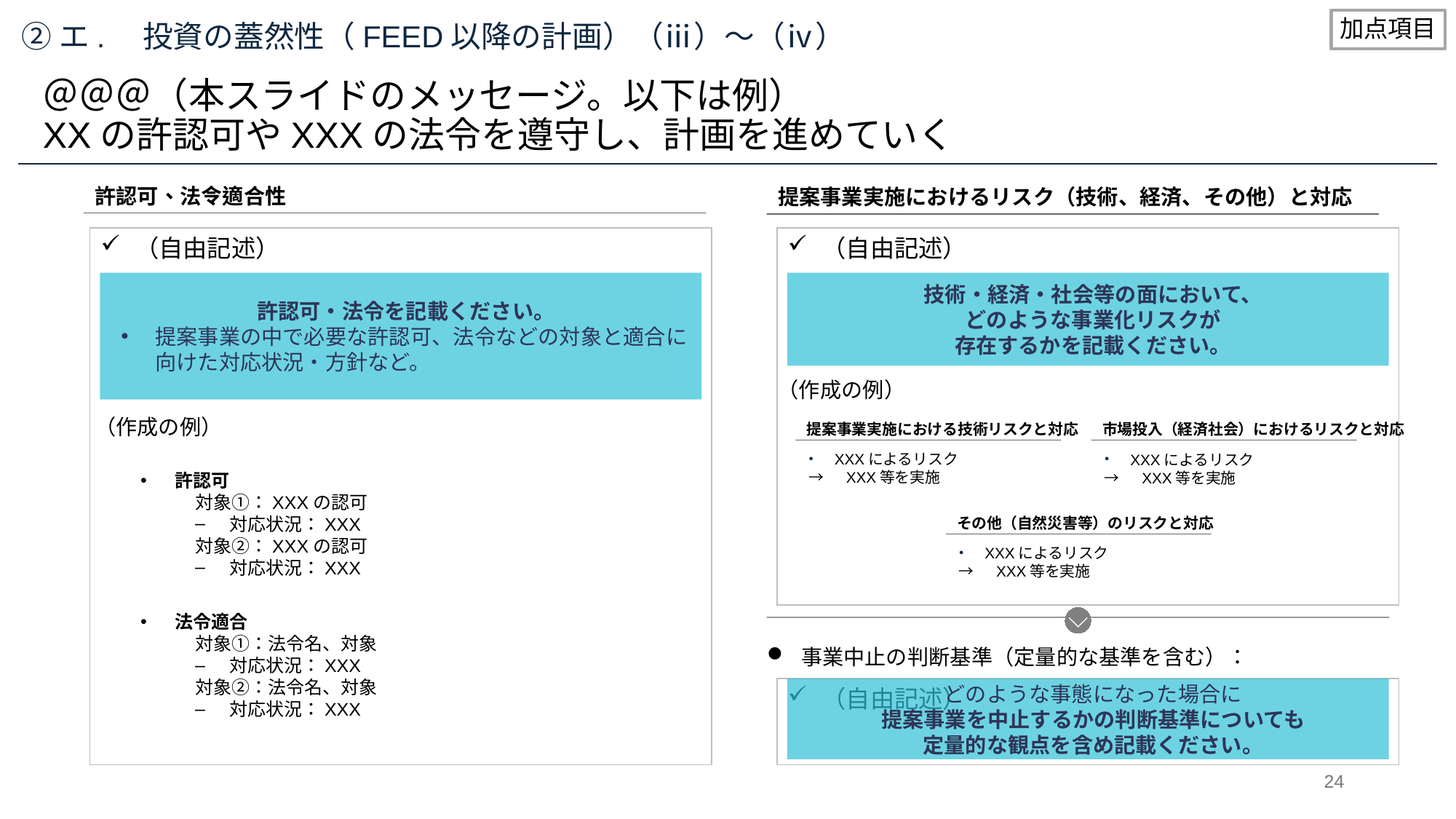

加点項目
②エ.　投資の蓋然性（FEED以降の計画）（ⅲ）～（ⅳ）
＠＠＠（本スライドのメッセージ。以下は例）
XXの許認可やXXXの法令を遵守し、計画を進めていく
許認可、法令適合性
提案事業実施におけるリスク（技術、経済、その他）と対応
（自由記述）
（自由記述）
許認可・法令を記載ください。
提案事業の中で必要な許認可、法令などの対象と適合に向けた対応状況・方針など。
技術・経済・社会等の面において、
どのような事業化リスクが
存在するかを記載ください。
（作成の例）
（作成の例）
提案事業実施における技術リスクと対応
XXXによるリスク
→　XXX等を実施
市場投入（経済社会）におけるリスクと対応
XXXによるリスク
→　XXX等を実施
その他（自然災害等）のリスクと対応
XXXによるリスク
→　XXX等を実施
許認可
対象①：XXXの認可
対応状況：XXX
対象②：XXXの認可
対応状況：XXX
法令適合
対象①：法令名、対象
対応状況：XXX
対象②：法令名、対象
対応状況：XXX

事業中止の判断基準（定量的な基準を含む）：

どのような事態になった場合に
提案事業を中止するかの判断基準についても
定量的な観点を含め記載ください。
（自由記述）
24